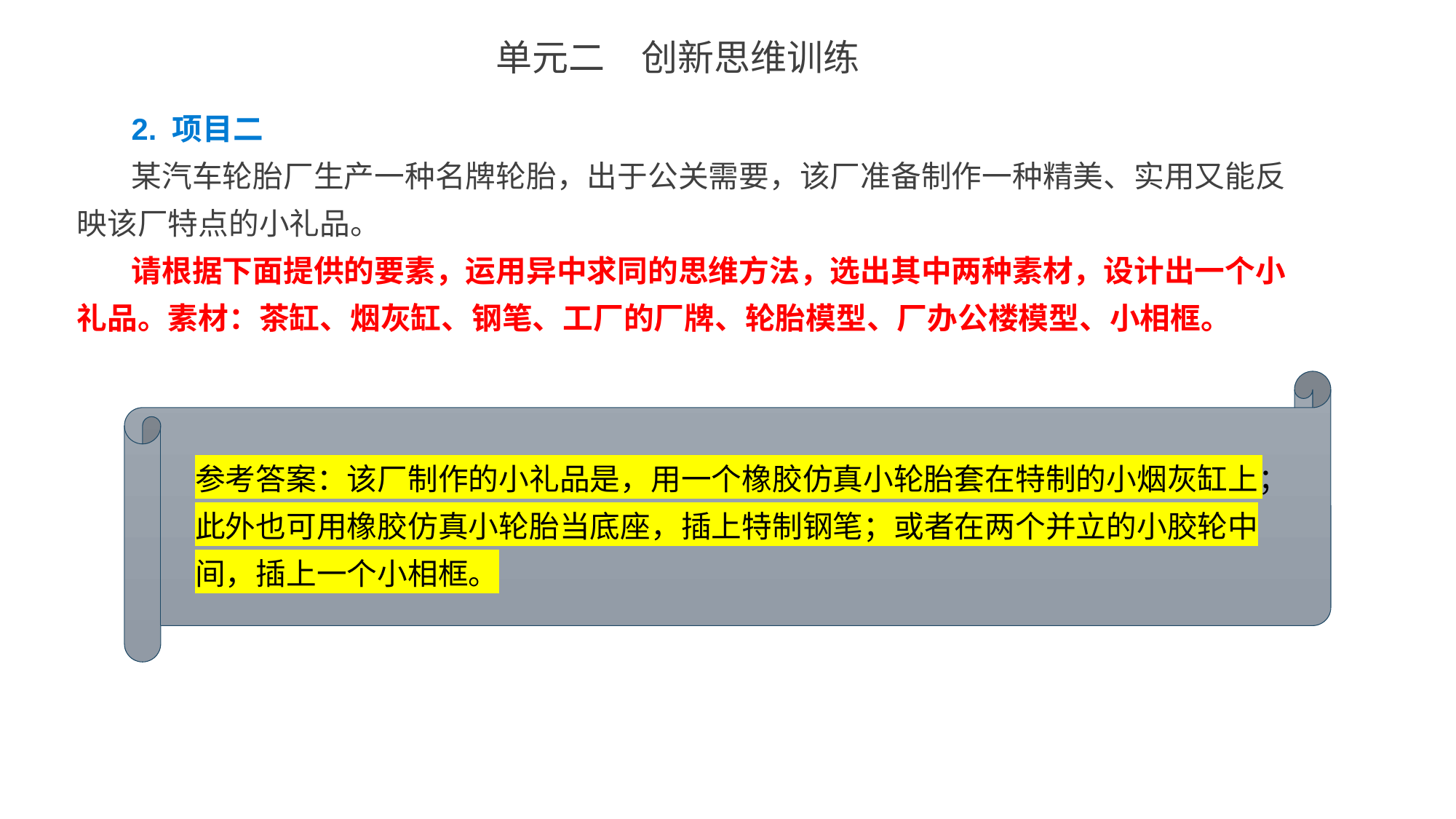

单元二　创新思维训练
2. 项目二
某汽车轮胎厂生产一种名牌轮胎，出于公关需要，该厂准备制作一种精美、实用又能反映该厂特点的小礼品。
请根据下面提供的要素，运用异中求同的思维方法，选出其中两种素材，设计出一个小礼品。素材：茶缸、烟灰缸、钢笔、工厂的厂牌、轮胎模型、厂办公楼模型、小相框。

参考答案：该厂制作的小礼品是，用一个橡胶仿真小轮胎套在特制的小烟灰缸上；此外也可用橡胶仿真小轮胎当底座，插上特制钢笔；或者在两个并立的小胶轮中间，插上一个小相框。